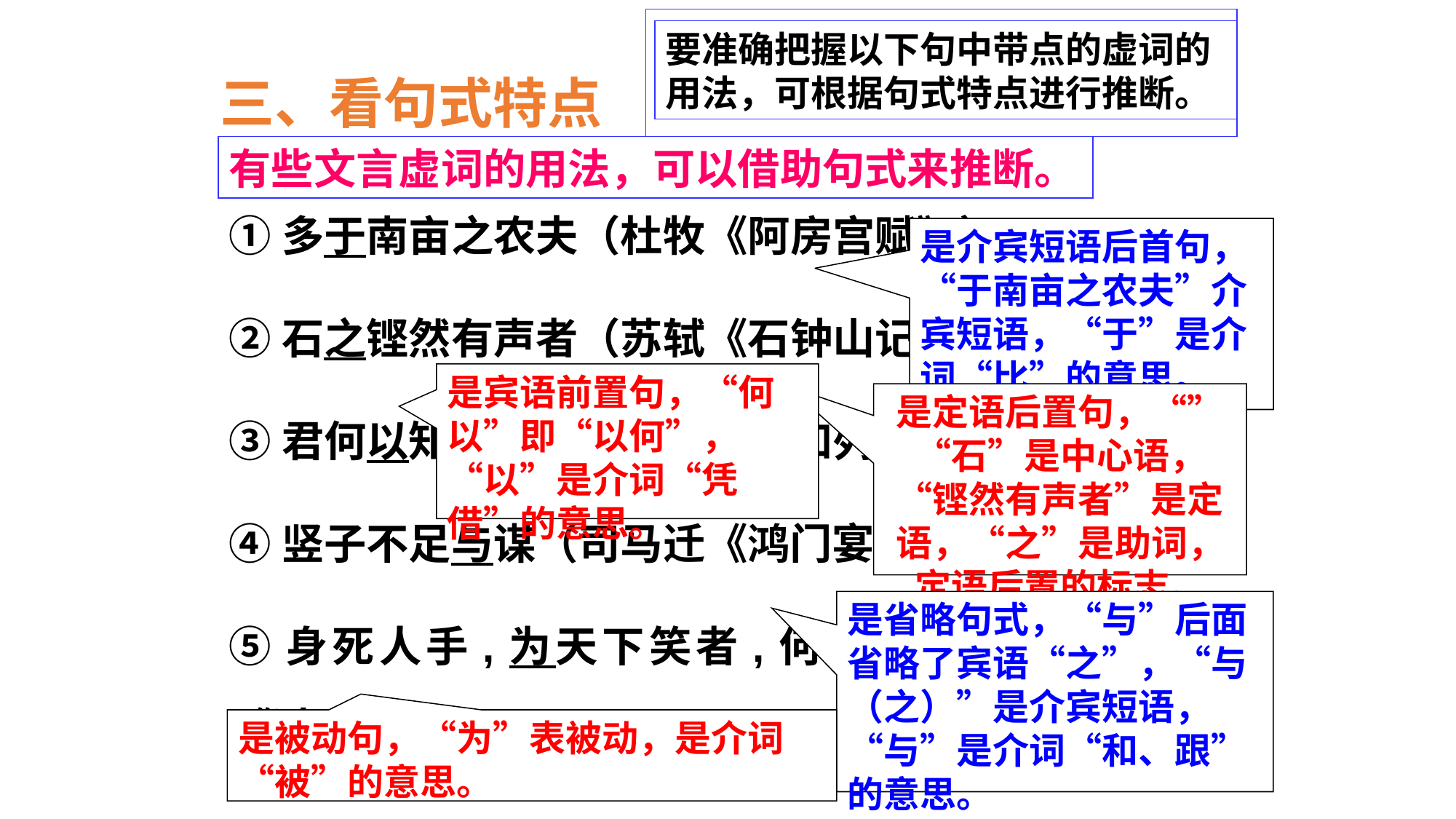

要准确把握以下句中带点的虚词的用法，可根据句式特点进行推断。
三、看句式特点
有些文言虚词的用法，可以借助句式来推断。
①多于南亩之农夫（杜牧《阿房宫赋》）
②石之铿然有声者（苏轼《石钟山记》）
③君何以知燕王（《廉颇蔺相如列传》）
④竖子不足与谋（司马迁《鸿门宴》）
⑤身死人手,为天下笑者,何也（贾谊《过秦论》）
是介宾短语后首句，“于南亩之农夫”介宾短语，“于”是介词“比”的意思。
是宾语前置句，“何以”即“以何”，“以”是介词“凭借”的意思。
是定语后置句，“”“石”是中心语，“铿然有声者”是定语，“之”是助词，定语后置的标志。
是省略句式，“与”后面省略了宾语“之”，“与（之）”是介宾短语，“与”是介词“和、跟”的意思。
是被动句，“为”表被动，是介词“被”的意思。